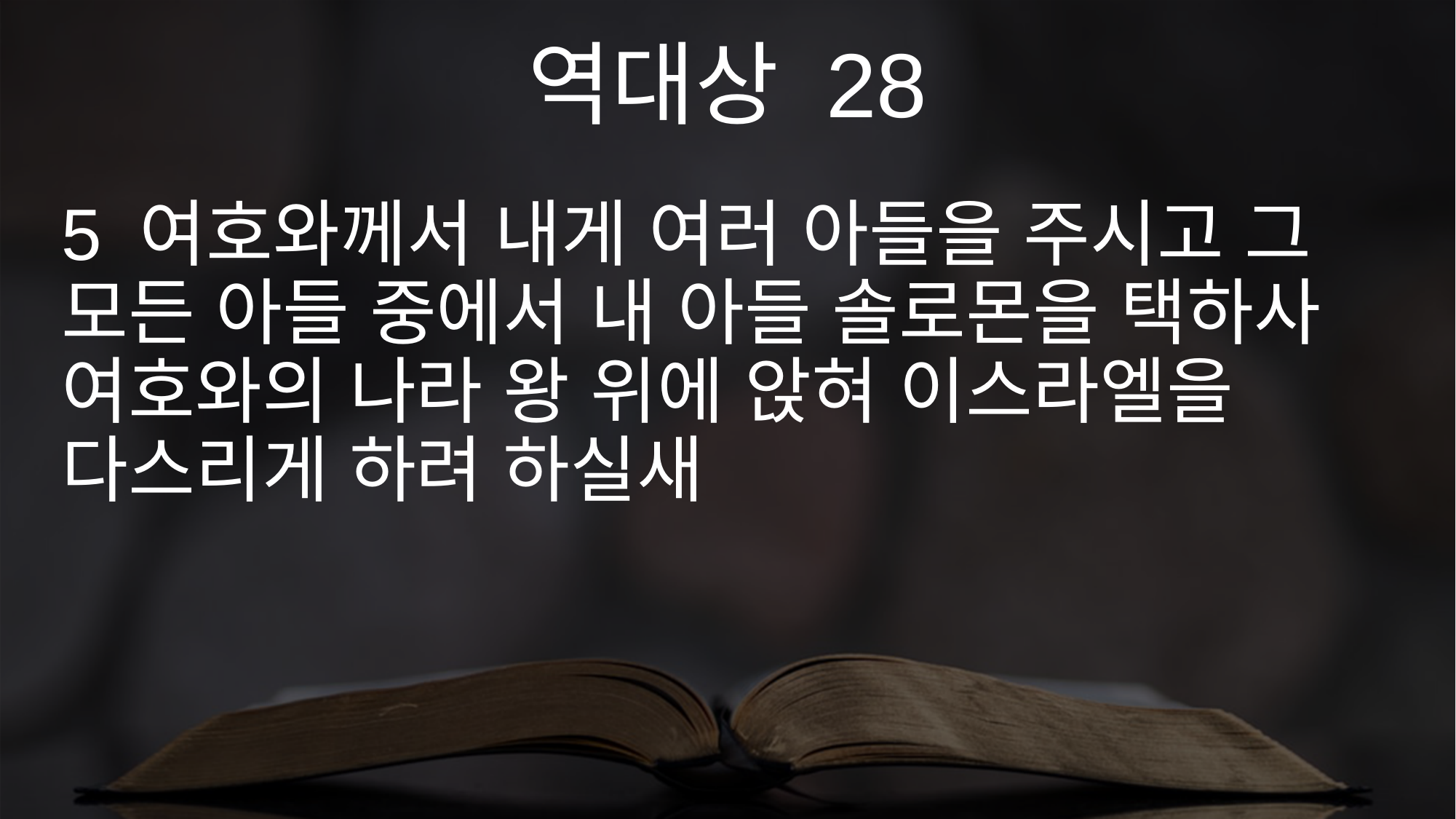

역대상 28
5 여호와께서 내게 여러 아들을 주시고 그 모든 아들 중에서 내 아들 솔로몬을 택하사 여호와의 나라 왕 위에 앉혀 이스라엘을 다스리게 하려 하실새